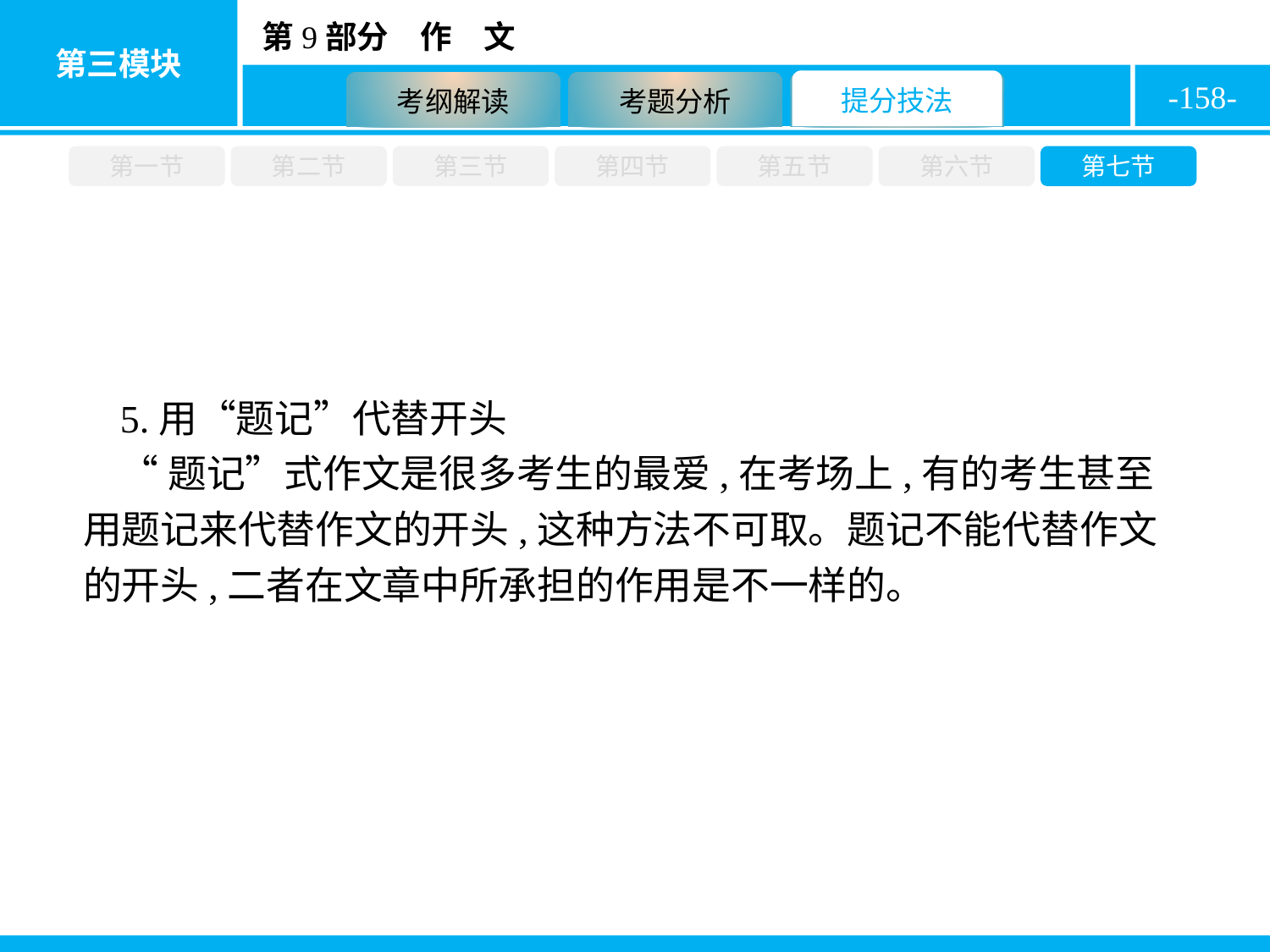

-158-
第一节
第二节
第三节
第四节
第五节
第六节
第七节
5.用“题记”代替开头
“题记”式作文是很多考生的最爱,在考场上,有的考生甚至用题记来代替作文的开头,这种方法不可取。题记不能代替作文的开头,二者在文章中所承担的作用是不一样的。